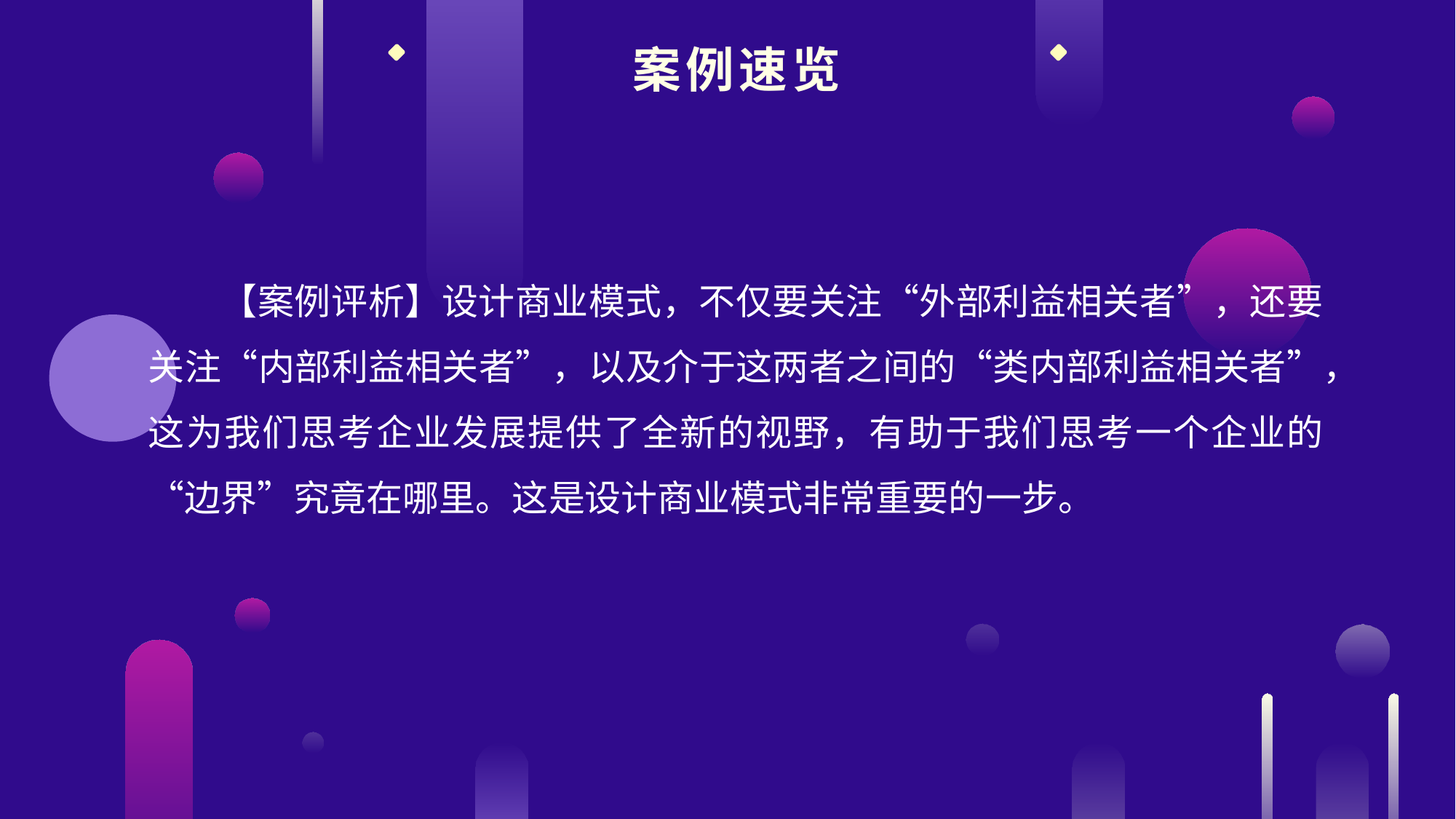

案例速览

【案例评析】设计商业模式，不仅要关注“外部利益相关者”，还要关注“内部利益相关者”，以及介于这两者之间的“类内部利益相关者”，这为我们思考企业发展提供了全新的视野，有助于我们思考一个企业的“边界”究竟在哪里。这是设计商业模式非常重要的一步。